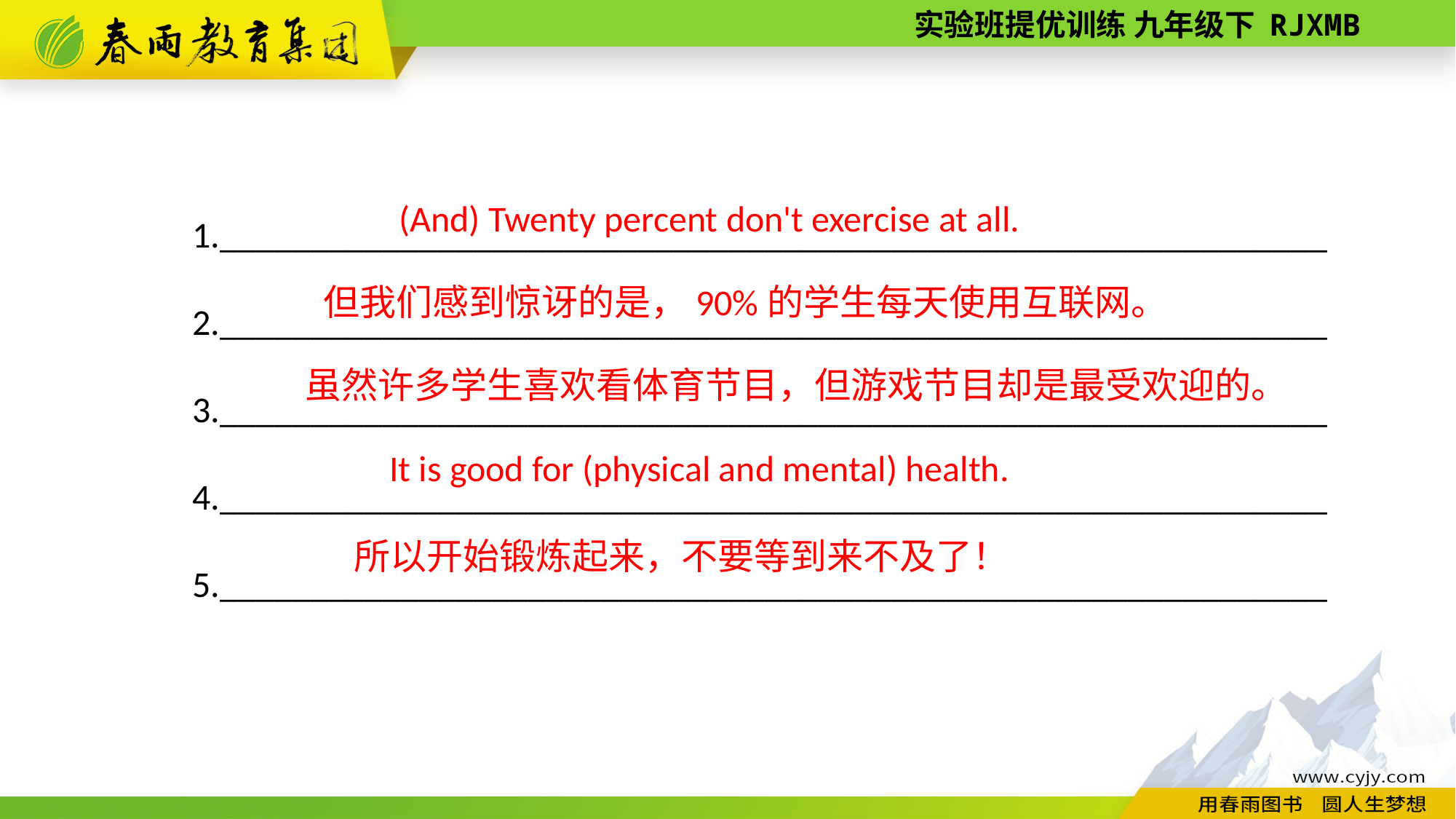

1._____________________________________________________________
2._____________________________________________________________
3._____________________________________________________________
4._____________________________________________________________
5._____________________________________________________________
(And) Twenty percent don't exercise at all.
但我们感到惊讶的是，90%的学生每天使用互联网。
虽然许多学生喜欢看体育节目，但游戏节目却是最受欢迎的。
 It is good for (physical and mental) health.
所以开始锻炼起来，不要等到来不及了！